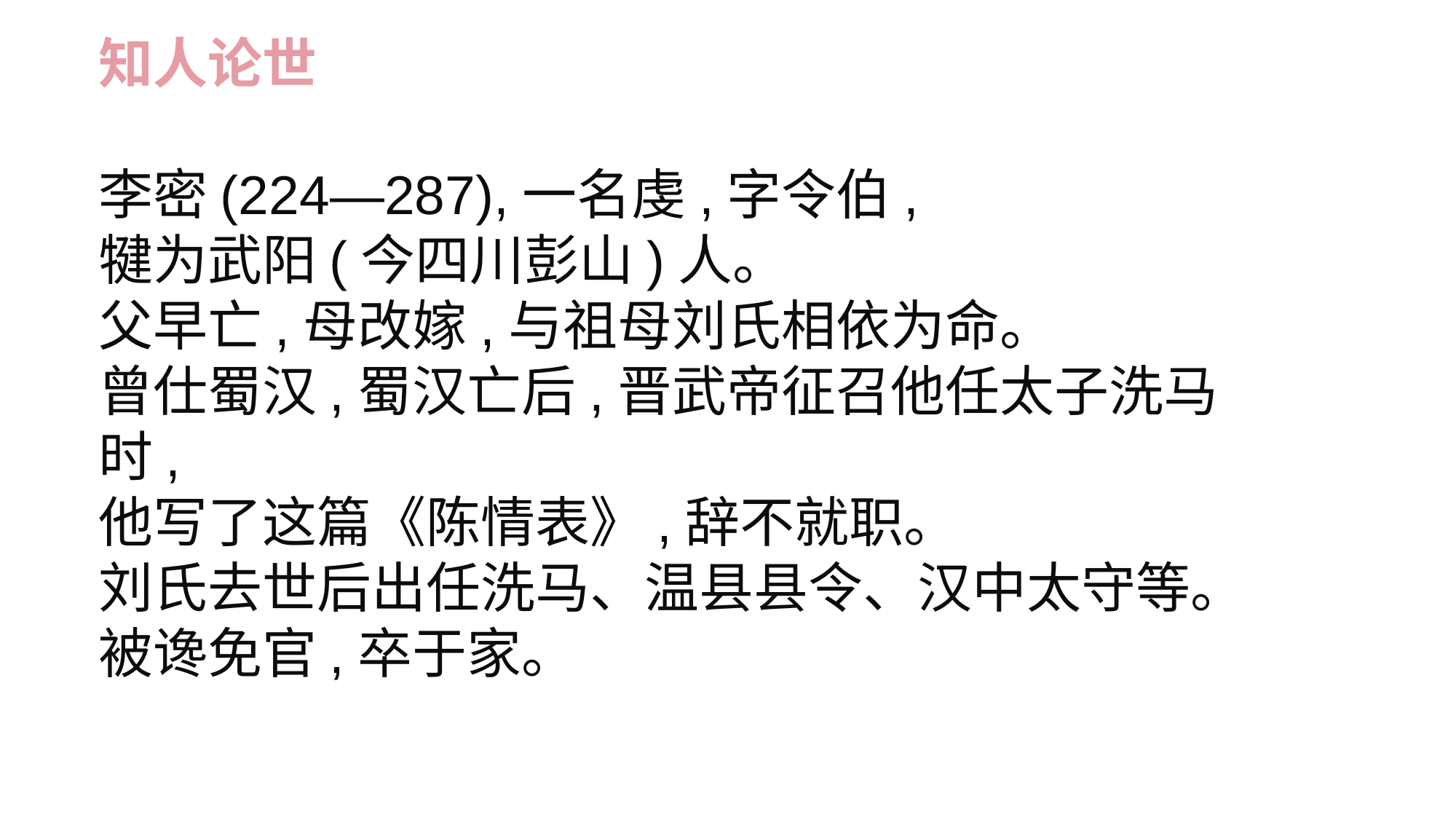

知人论世

李密(224—287),一名虔,字令伯,
犍为武阳(今四川彭山)人。
父早亡,母改嫁,与祖母刘氏相依为命。
曾仕蜀汉,蜀汉亡后,晋武帝征召他任太子洗马时,
他写了这篇《陈情表》,辞不就职。
刘氏去世后出任洗马、温县县令、汉中太守等。
被谗免官,卒于家。